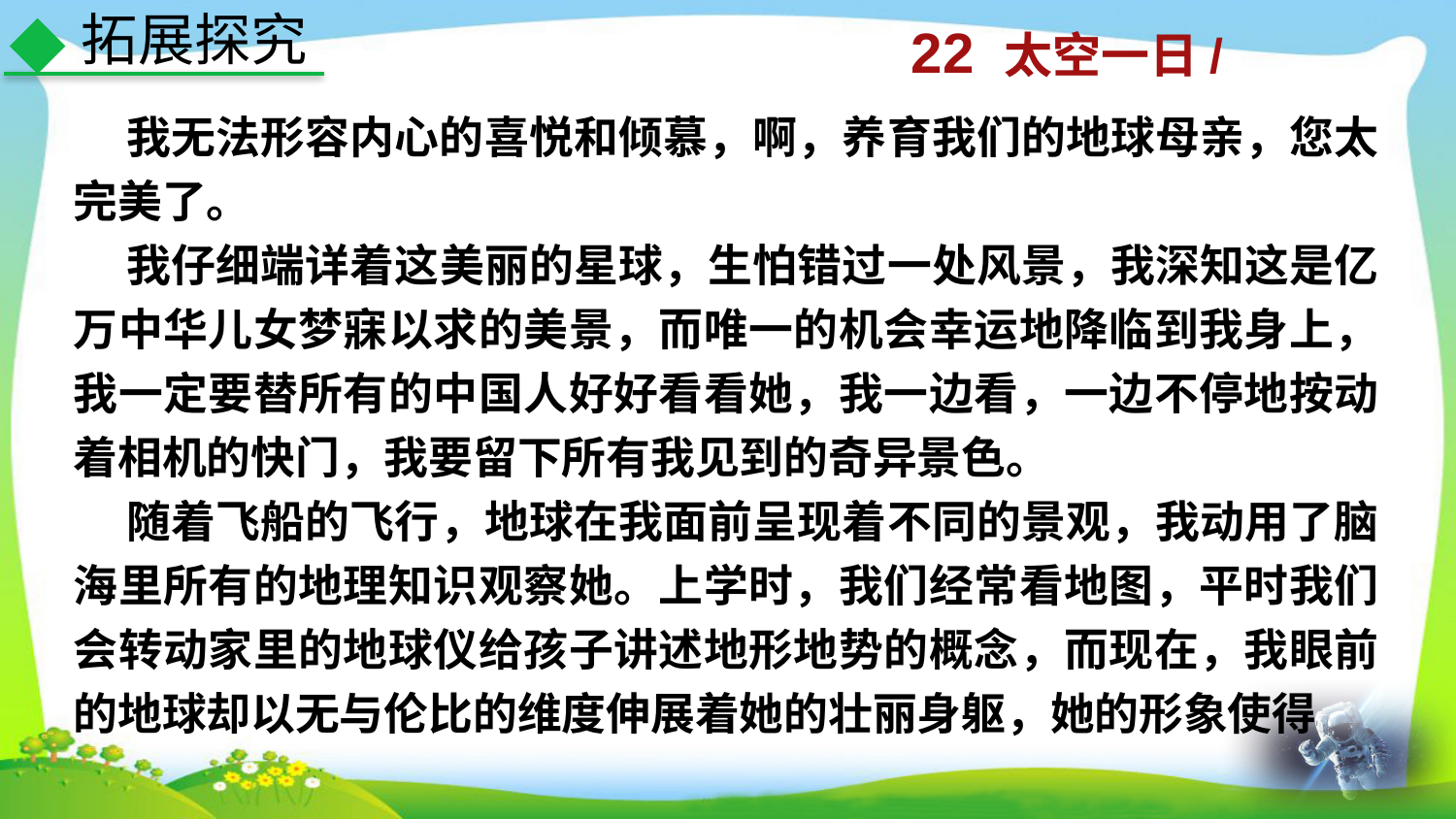

拓展探究

    我无法形容内心的喜悦和倾慕，啊，养育我们的地球母亲，您太完美了。
    我仔细端详着这美丽的星球，生怕错过一处风景，我深知这是亿万中华儿女梦寐以求的美景，而唯一的机会幸运地降临到我身上，我一定要替所有的中国人好好看看她，我一边看，一边不停地按动着相机的快门，我要留下所有我见到的奇异景色。
    随着飞船的飞行，地球在我面前呈现着不同的景观，我动用了脑海里所有的地理知识观察她。上学时，我们经常看地图，平时我们会转动家里的地球仪给孩子讲述地形地势的概念，而现在，我眼前的地球却以无与伦比的维度伸展着她的壮丽身躯，她的形象使得